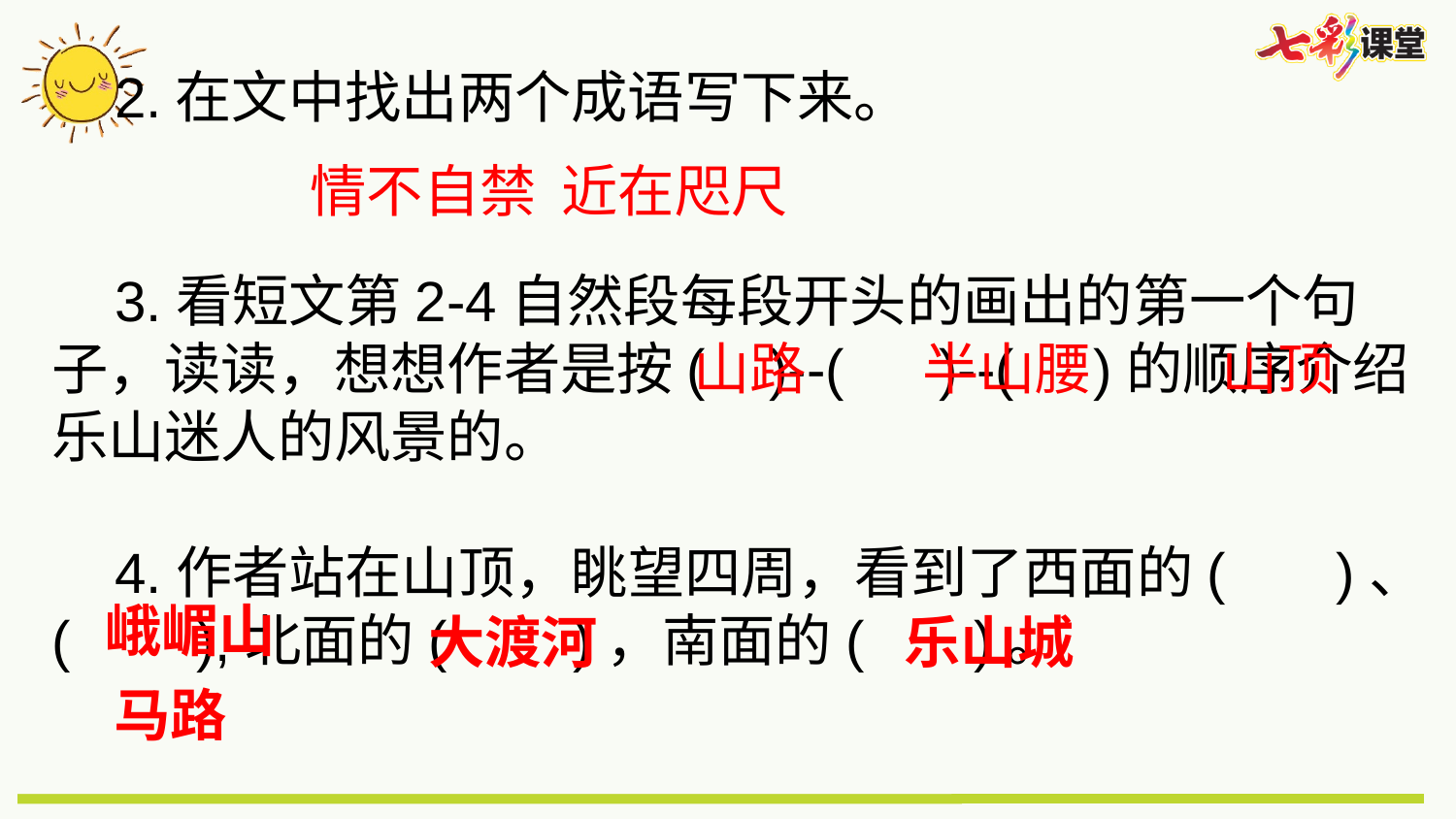

2.在文中找出两个成语写下来。

    3.看短文第2-4自然段每段开头的画出的第一个句子，读读，想想作者是按(    )--(      )--(     )的顺序介绍乐山迷人的风景的。

    4.作者站在山顶，眺望四周，看到了西面的(       )、(        ),北面的(        )，南面的(       )。
情不自禁  近在咫尺
山路
半山腰
山顶
峨嵋山
大渡河
乐山城
马路